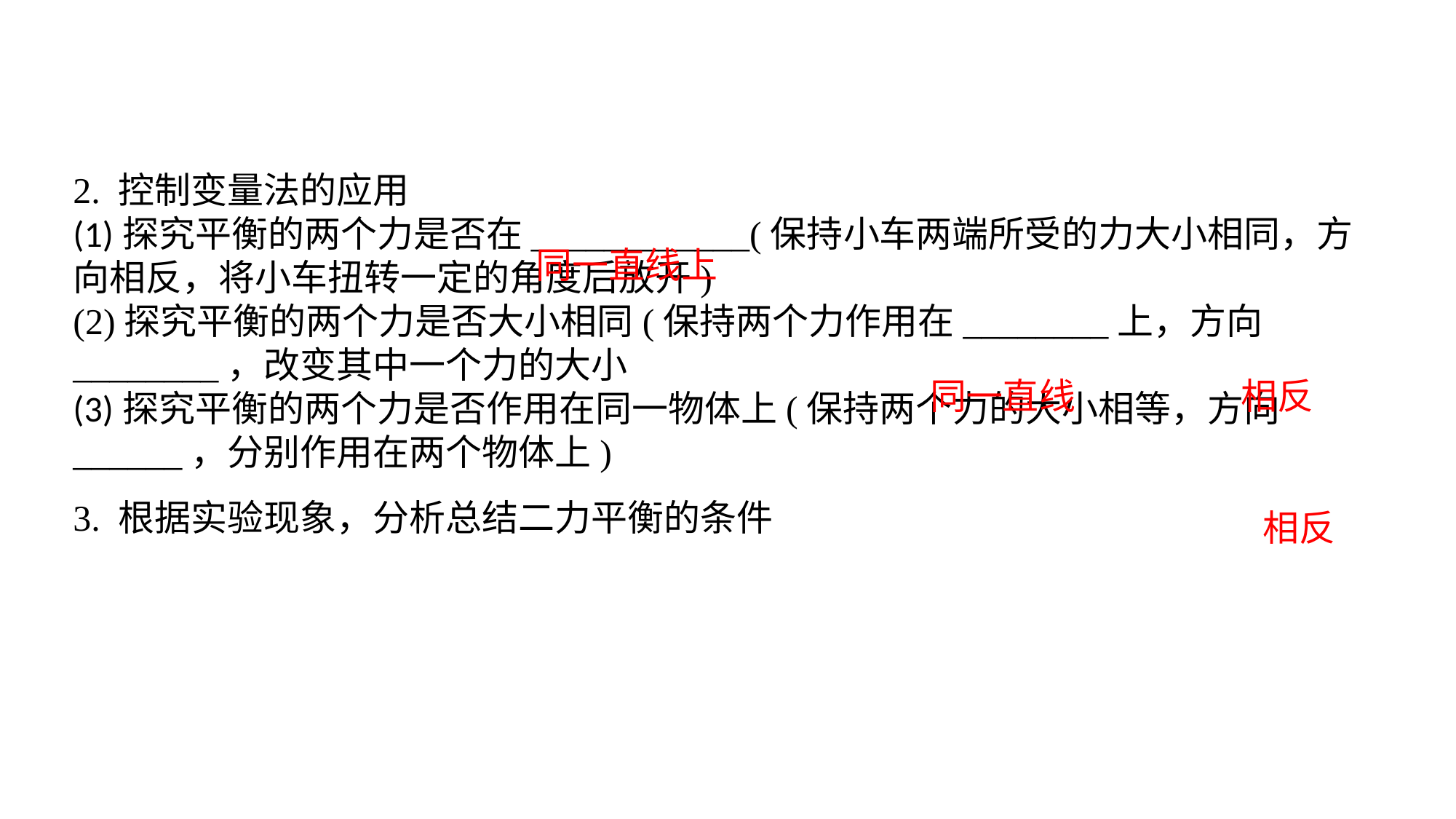

2. 控制变量法的应用(1)探究平衡的两个力是否在____________(保持小车两端所受的力大小相同，方向相反，将小车扭转一定的角度后放开)(2)探究平衡的两个力是否大小相同(保持两个力作用在________上，方向________，改变其中一个力的大小(3)探究平衡的两个力是否作用在同一物体上(保持两个力的大小相等，方向______，分别作用在两个物体上)3. 根据实验现象，分析总结二力平衡的条件
同一直线上
同一直线
相反
相反